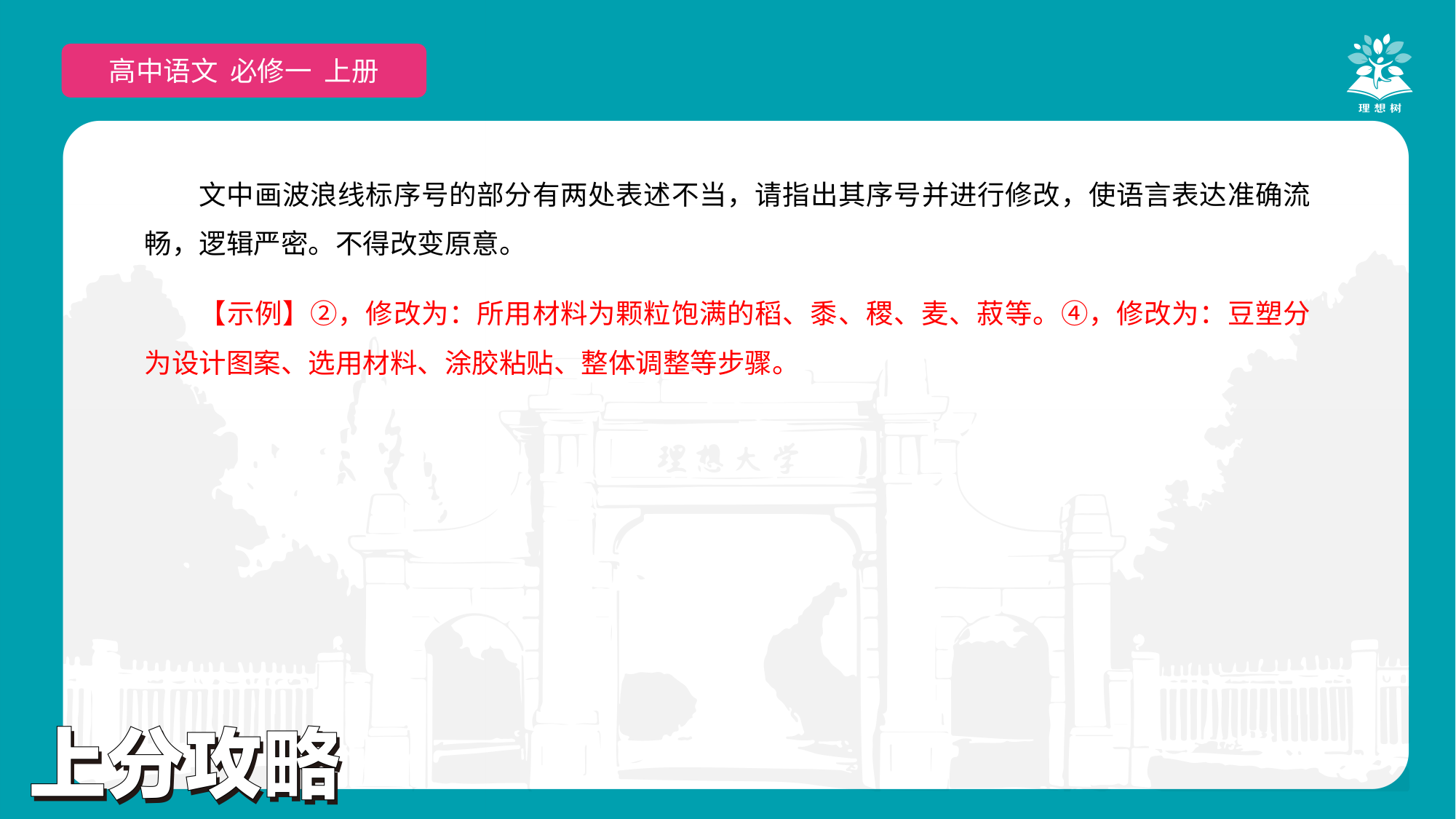

高中语文  必修一  上册
文中画波浪线标序号的部分有两处表述不当，请指出其序号并进行修改，使语言表达准确流畅，逻辑严密。不得改变原意。
【示例】②，修改为：所用材料为颗粒饱满的稻、黍、稷、麦、菽等。④，修改为：豆塑分为设计图案、选用材料、涂胶粘贴、整体调整等步骤。